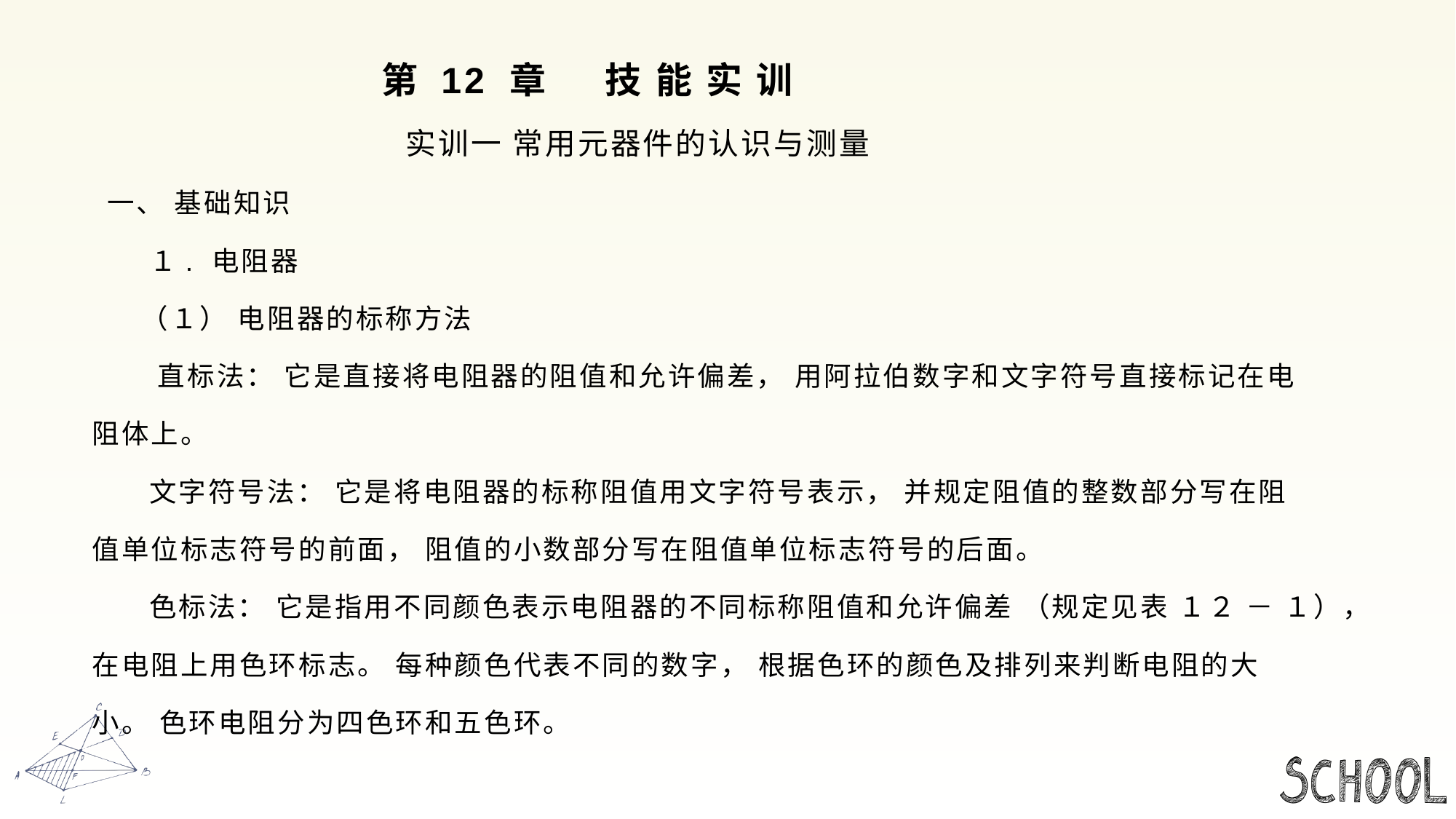

# 第 12 章     技 能 实 训
                                  实训一 常用元器件的认识与测量
 一、 基础知识
      １. 电阻器
     （１） 电阻器的标称方法
       直标法： 它是直接将电阻器的阻值和允许偏差， 用阿拉伯数字和文字符号直接标记在电
阻体上。
      文字符号法： 它是将电阻器的标称阻值用文字符号表示， 并规定阻值的整数部分写在阻
值单位标志符号的前面， 阻值的小数部分写在阻值单位标志符号的后面。
      色标法： 它是指用不同颜色表示电阻器的不同标称阻值和允许偏差 （规定见表 １２ － １），
在电阻上用色环标志。 每种颜色代表不同的数字， 根据色环的颜色及排列来判断电阻的大
小。 色环电阻分为四色环和五色环。